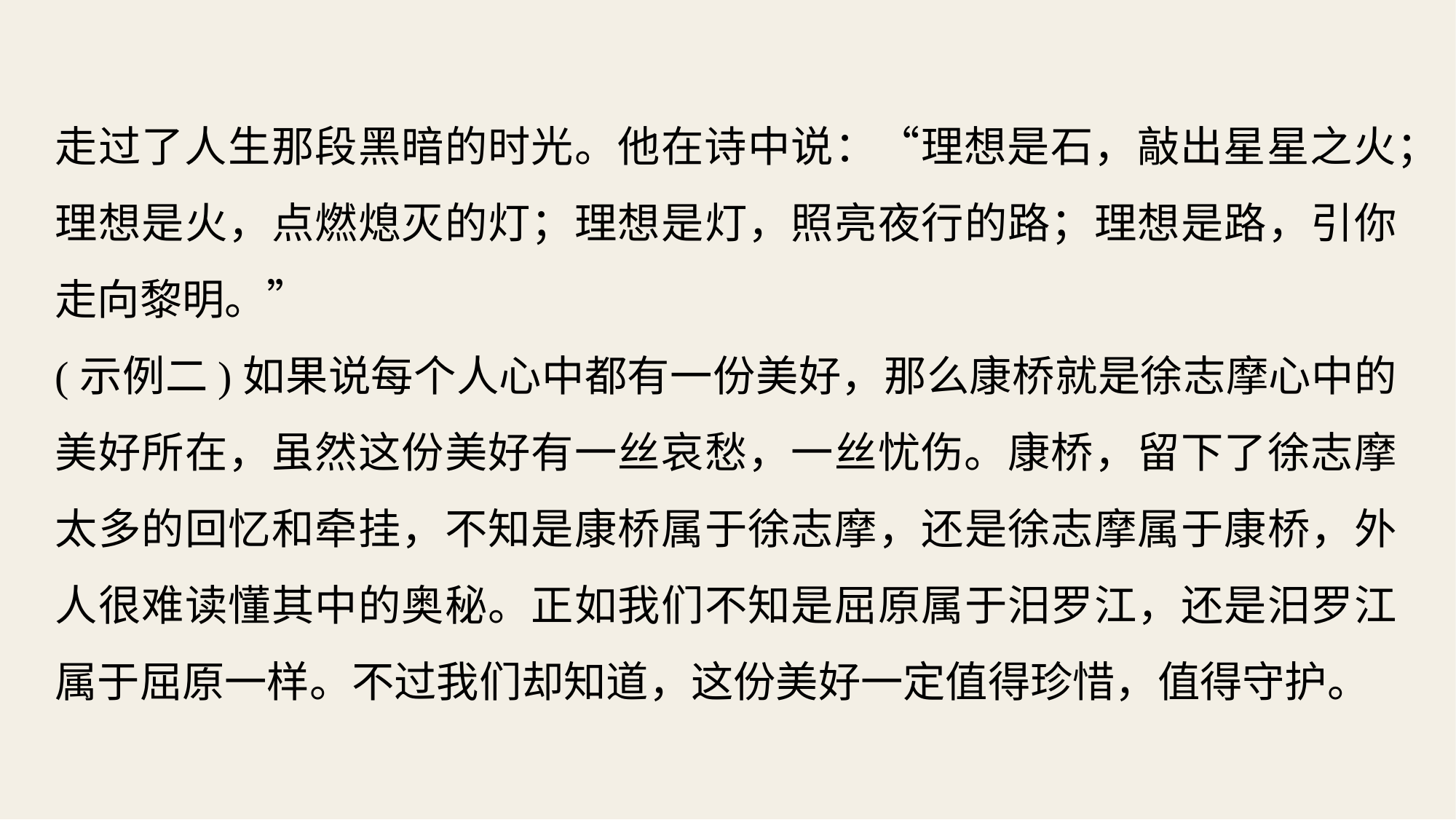

走过了人生那段黑暗的时光。他在诗中说：“理想是石，敲出星星之火；理想是火，点燃熄灭的灯；理想是灯，照亮夜行的路；理想是路，引你走向黎明。”
(示例二)如果说每个人心中都有一份美好，那么康桥就是徐志摩心中的美好所在，虽然这份美好有一丝哀愁，一丝忧伤。康桥，留下了徐志摩太多的回忆和牵挂，不知是康桥属于徐志摩，还是徐志摩属于康桥，外人很难读懂其中的奥秘。正如我们不知是屈原属于汨罗江，还是汨罗江属于屈原一样。不过我们却知道，这份美好一定值得珍惜，值得守护。